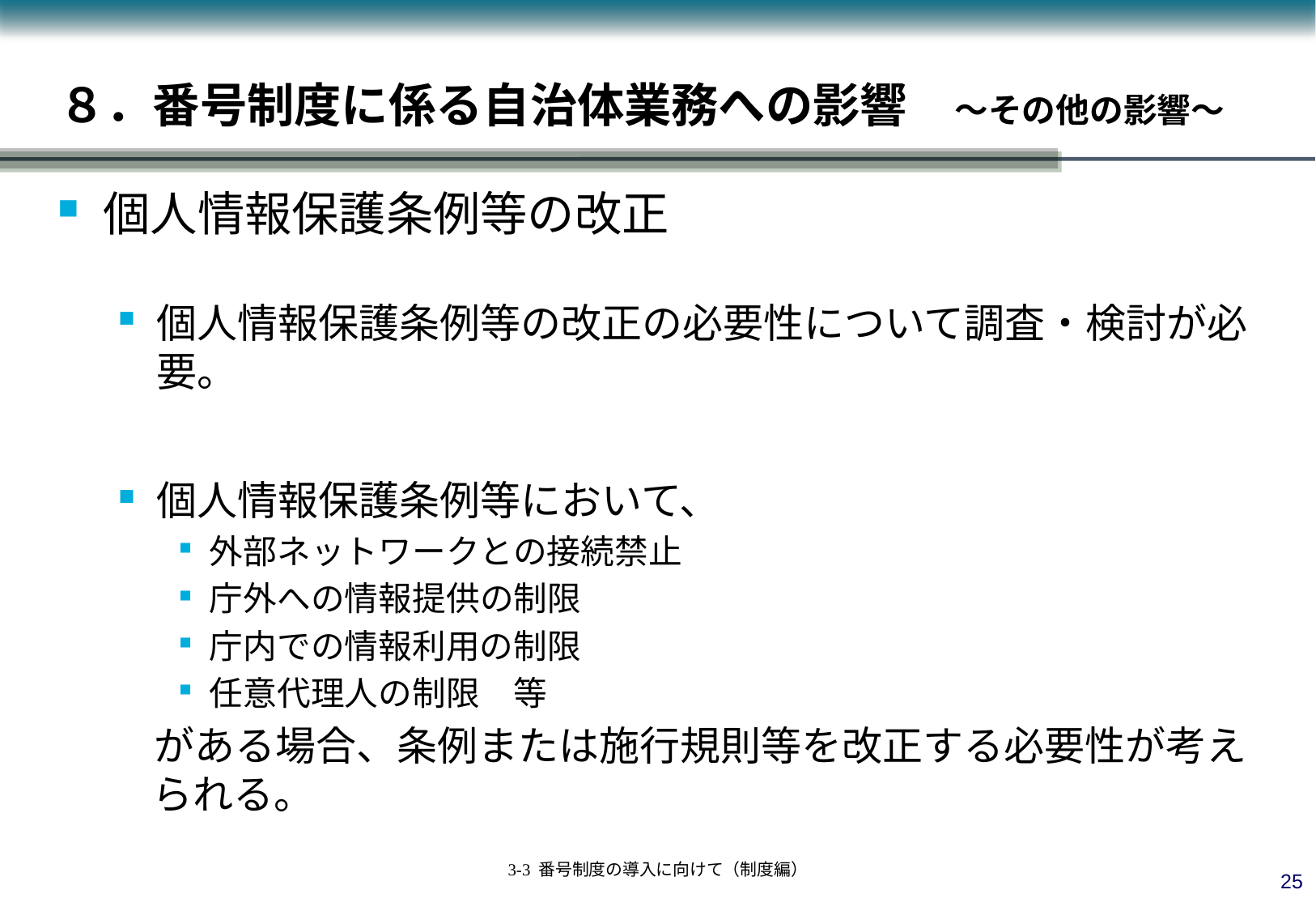

# ８．番号制度に係る自治体業務への影響　～その他の影響～
個人情報保護条例等の改正

個人情報保護条例等の改正の必要性について調査・検討が必要。

個人情報保護条例等において、
外部ネットワークとの接続禁止
庁外への情報提供の制限
庁内での情報利用の制限
任意代理人の制限　等
がある場合、条例または施行規則等を改正する必要性が考えられる。

25
3-3 番号制度の導入に向けて（制度編）